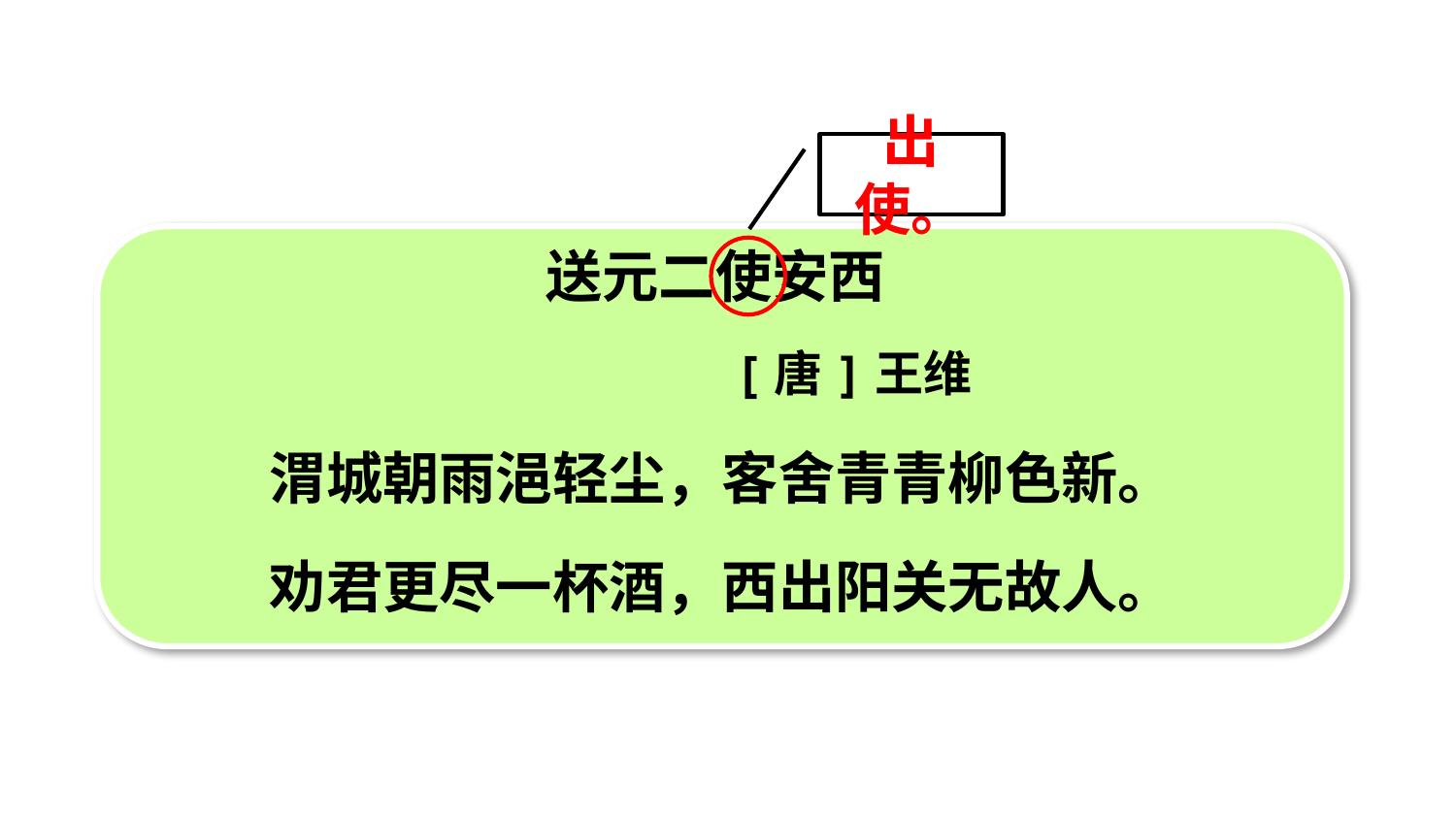

出使。
送元二使安西

         [唐]王维

渭城朝雨浥轻尘，客舍青青柳色新。

劝君更尽一杯酒，西出阳关无故人。